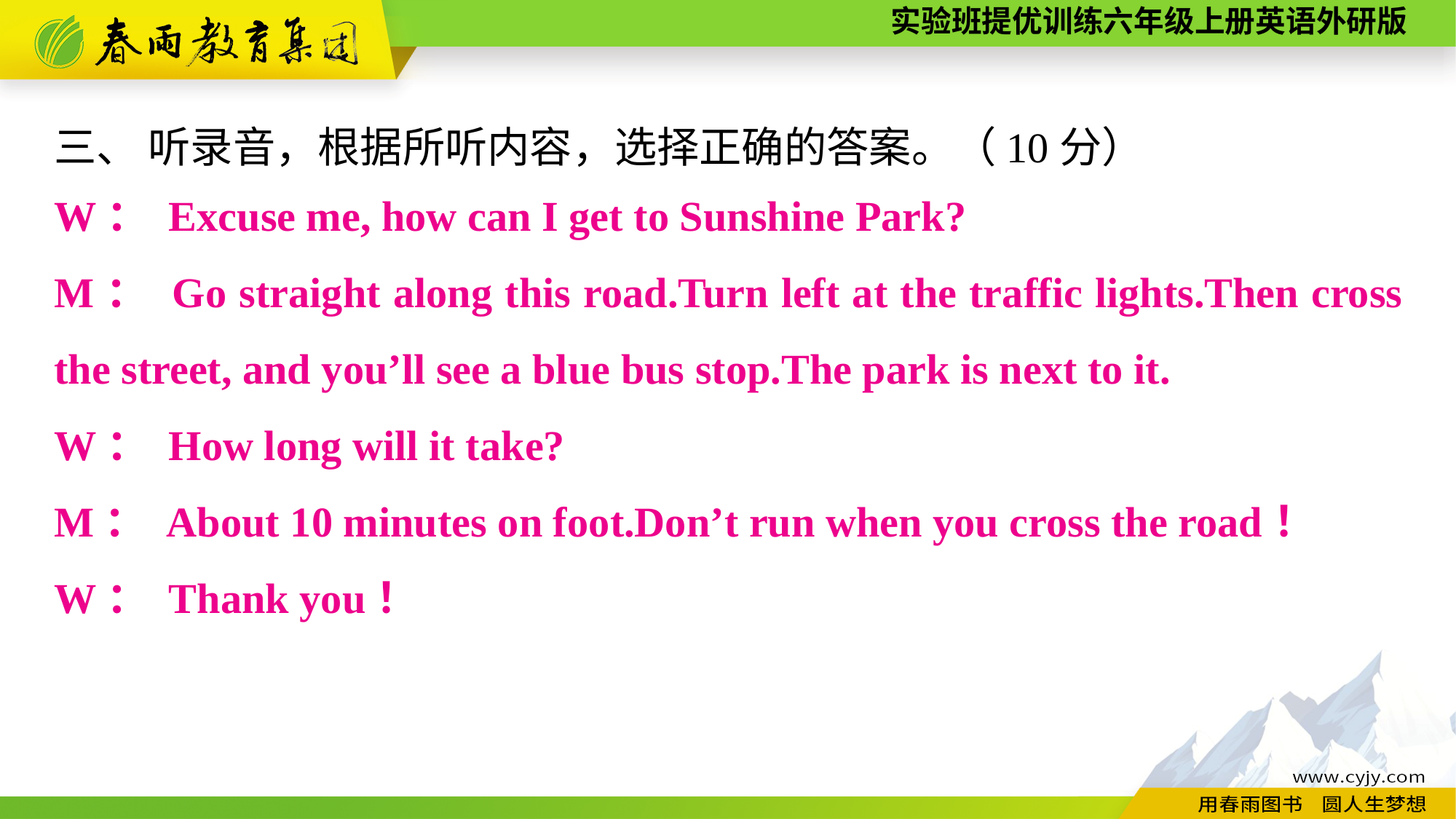

三、 听录音，根据所听内容，选择正确的答案。（10分）
W： Excuse me, how can I get to Sunshine Park?
M： Go straight along this road.Turn left at the traffic lights.Then cross the street, and you’ll see a blue bus stop.The park is next to it.
W： How long will it take?
M： About 10 minutes on foot.Don’t run when you cross the road！
W： Thank you！